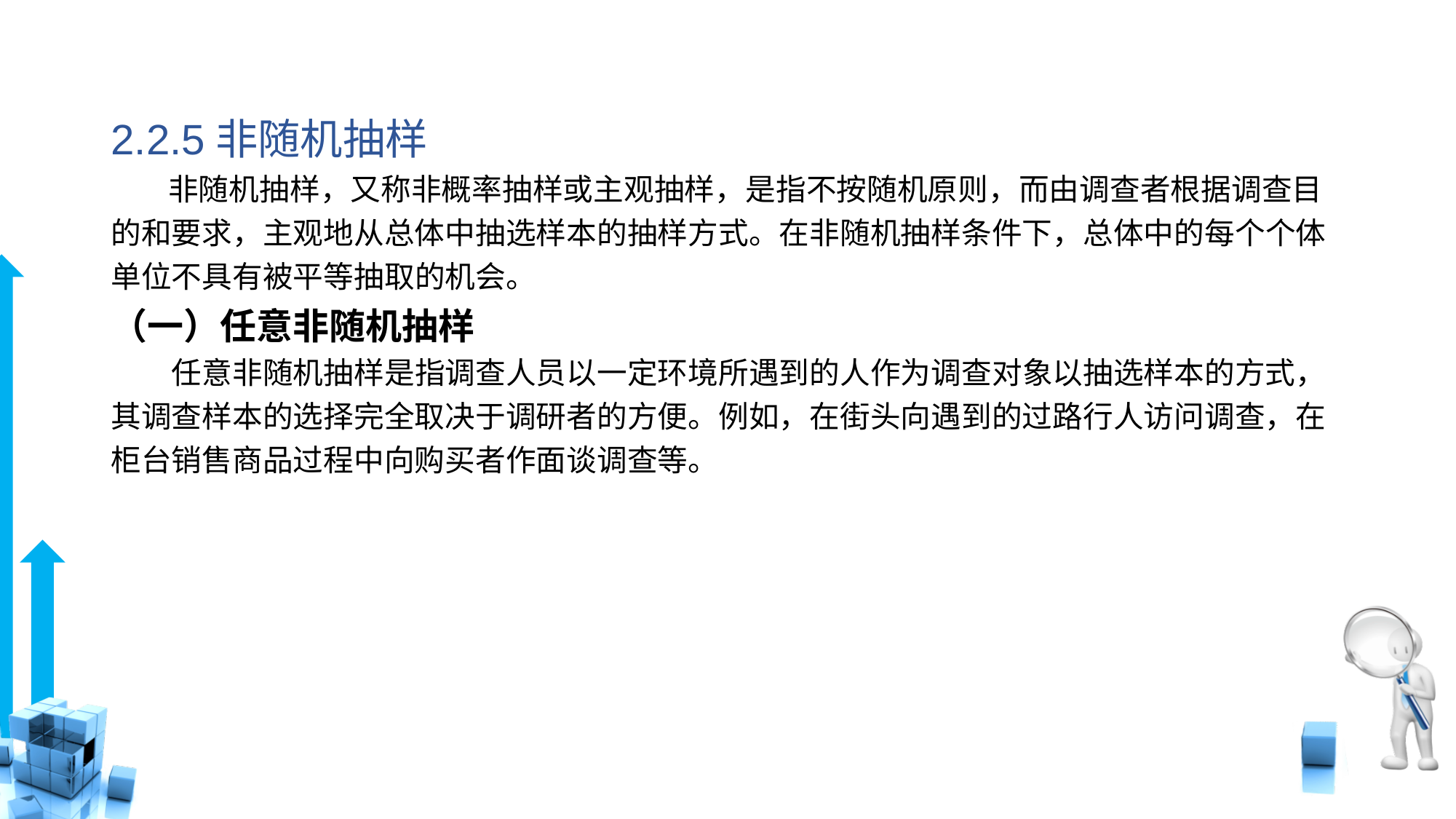

# 2.2.5非随机抽样
　    非随机抽样，又称非概率抽样或主观抽样，是指不按随机原则，而由调查者根据调查目的和要求，主观地从总体中抽选样本的抽样方式。在非随机抽样条件下，总体中的每个个体单位不具有被平等抽取的机会。
（一）任意非随机抽样
　　任意非随机抽样是指调查人员以一定环境所遇到的人作为调查对象以抽选样本的方式，其调查样本的选择完全取决于调研者的方便。例如，在街头向遇到的过路行人访问调查，在柜台销售商品过程中向购买者作面谈调查等。